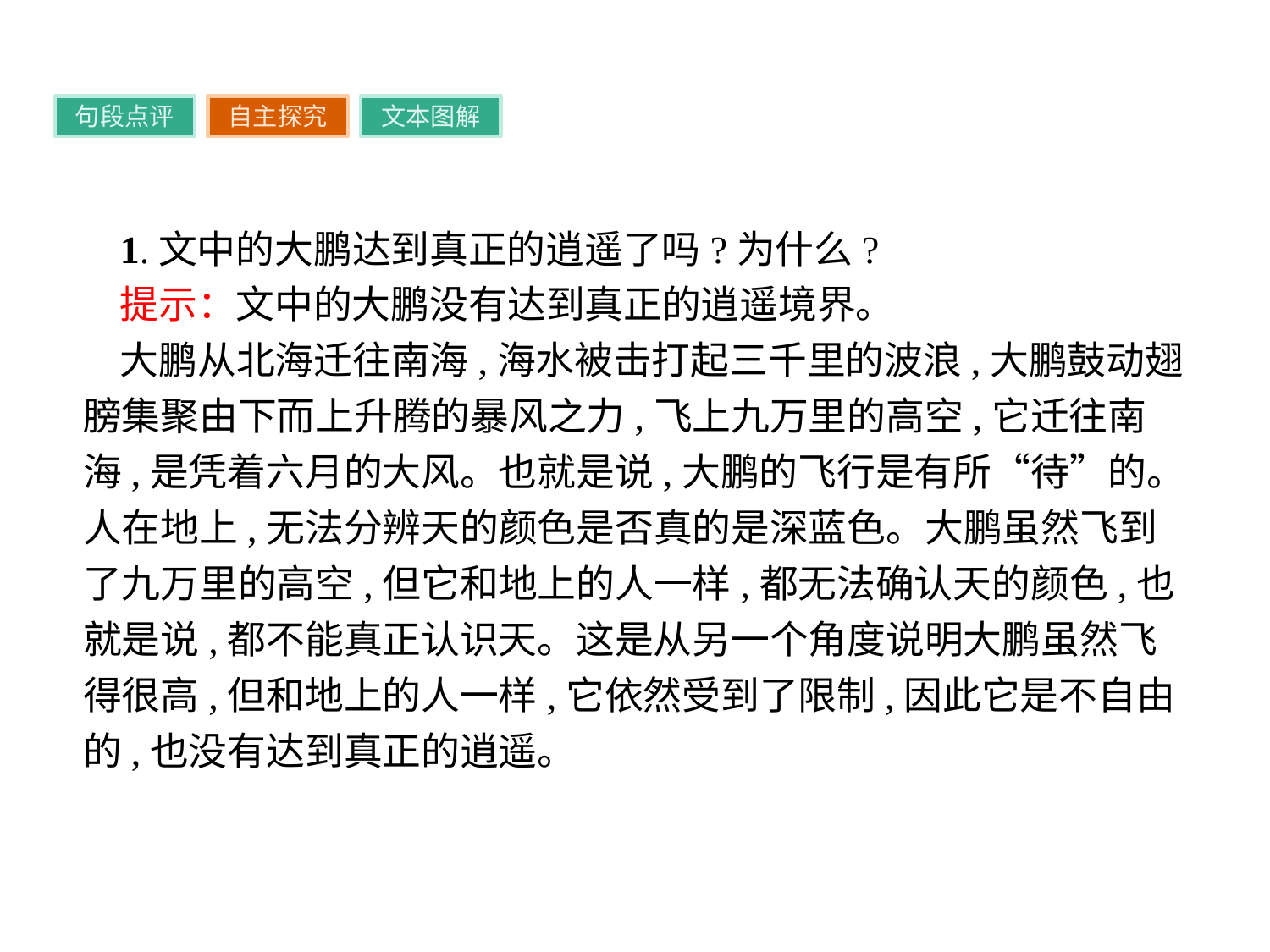

句段点评
自主探究
文本图解
1.文中的大鹏达到真正的逍遥了吗?为什么?
提示：文中的大鹏没有达到真正的逍遥境界。
大鹏从北海迁往南海,海水被击打起三千里的波浪,大鹏鼓动翅膀集聚由下而上升腾的暴风之力,飞上九万里的高空,它迁往南海,是凭着六月的大风。也就是说,大鹏的飞行是有所“待”的。人在地上,无法分辨天的颜色是否真的是深蓝色。大鹏虽然飞到了九万里的高空,但它和地上的人一样,都无法确认天的颜色,也就是说,都不能真正认识天。这是从另一个角度说明大鹏虽然飞得很高,但和地上的人一样,它依然受到了限制,因此它是不自由的,也没有达到真正的逍遥。